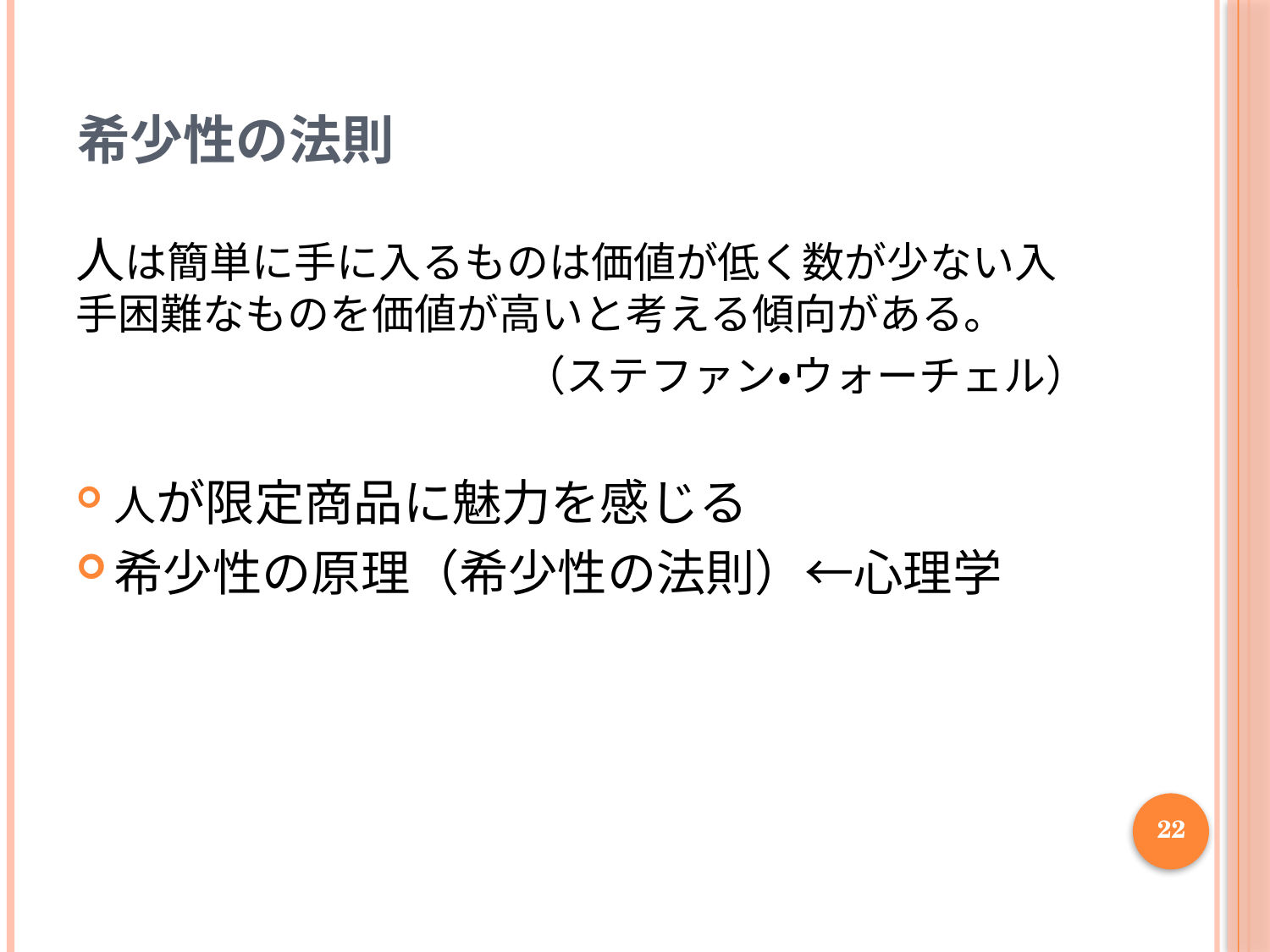

# 希少性の法則
人は簡単に手に入るものは価値が低く数が少ない入手困難なものを価値が高いと考える傾向がある。
（ステファン・ウォーチェル）

人が限定商品に魅力を感じる
希少性の原理（希少性の法則）←心理学

22